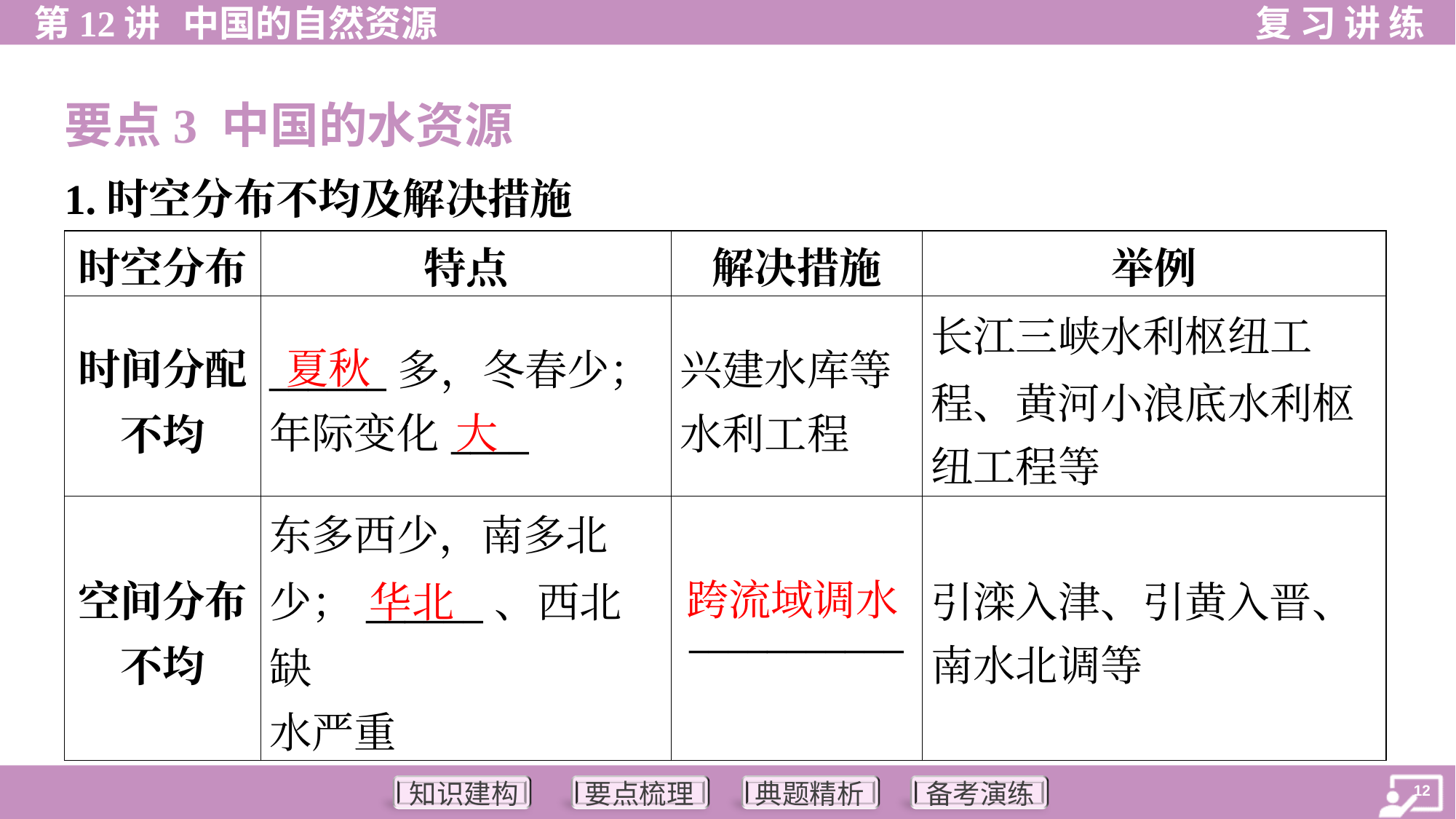

要点3 中国的水资源
1.时空分布不均及解决措施
| 时空分布 | 特点 | 解决措施 | 举例 |
| --- | --- | --- | --- |
| 时间分配 不均 | \_\_\_\_\_\_多，冬春少； 年际变化\_\_\_\_ | 兴建水库等 水利工程 | 长江三峡水利枢纽工 程、黄河小浪底水利枢 纽工程等 |
| 空间分布 不均 | 东多西少，南多北 少；\_\_\_\_\_\_、西北缺 水严重 | \_\_\_\_\_\_\_\_\_\_\_ | 引滦入津、引黄入晋、 南水北调等 |
夏秋
大
跨流域调水
华北